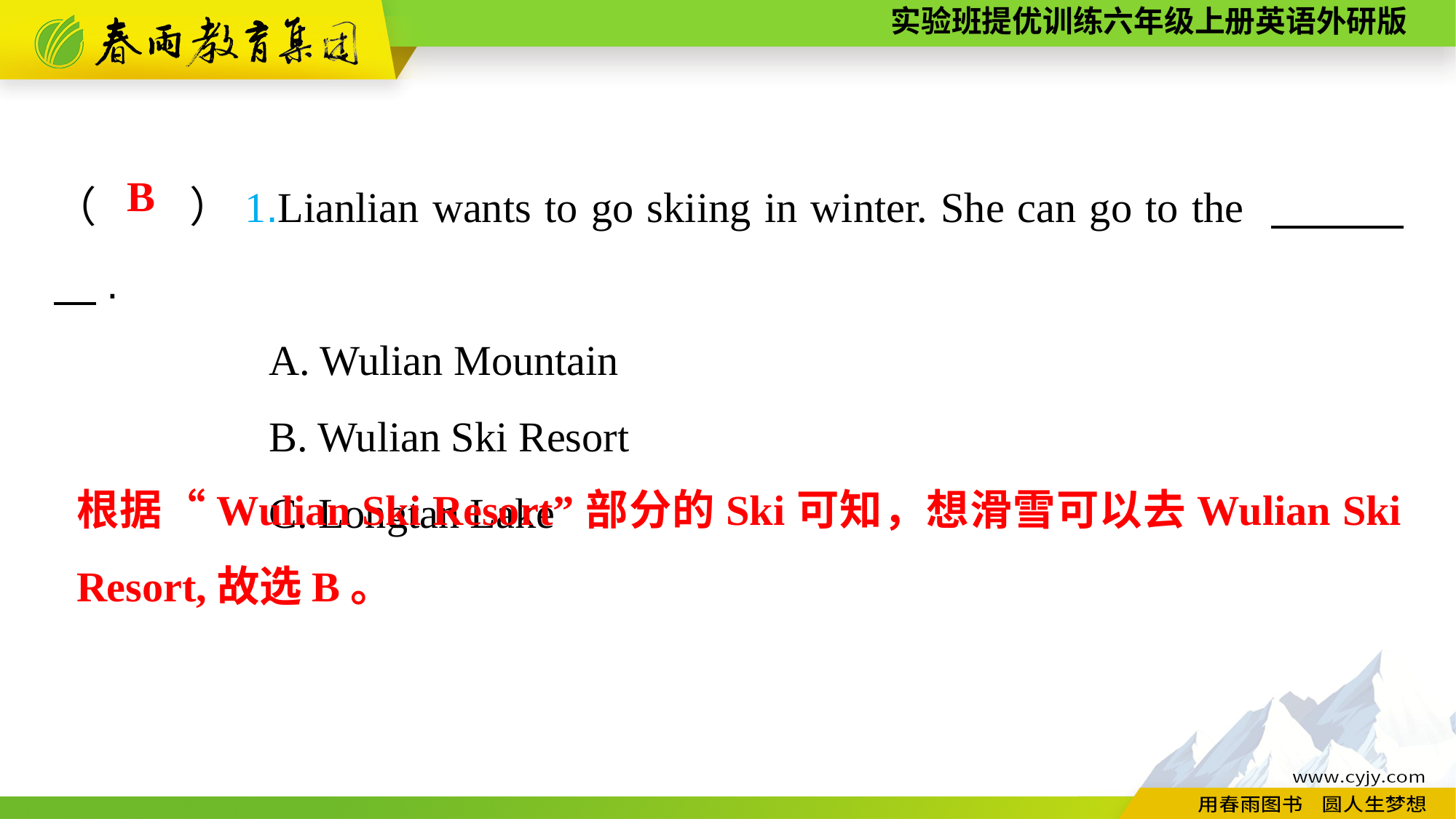

（　　）1.Lianlian wants to go skiing in winter. She can go to the 　　　　.
A. Wulian Mountain
B. Wulian Ski Resort
C. Longtan Lake
B
根据“Wulian Ski Resort”部分的Ski可知，想滑雪可以去Wulian Ski Resort,故选B。